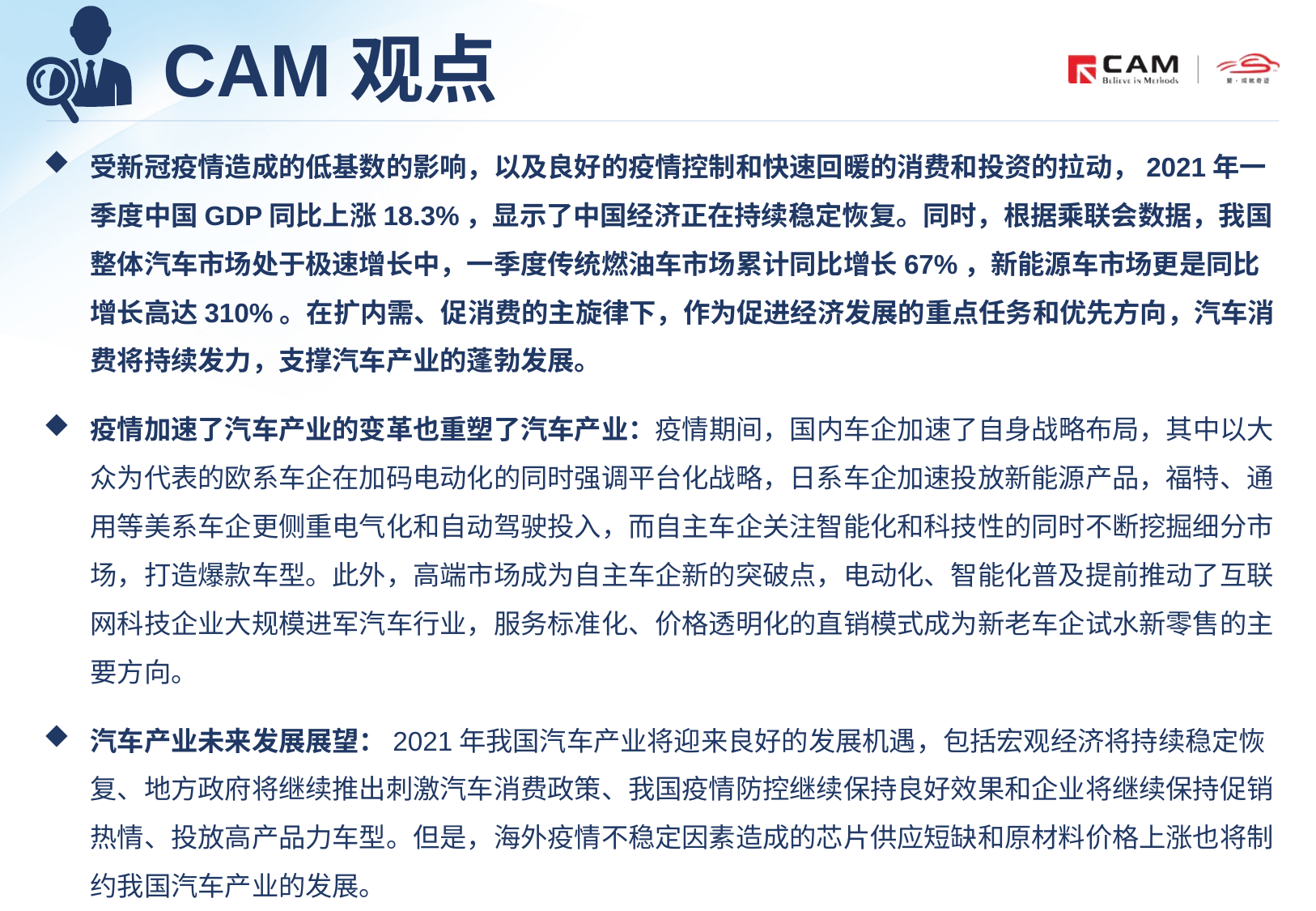

# CAM观点
受新冠疫情造成的低基数的影响，以及良好的疫情控制和快速回暖的消费和投资的拉动，2021年一季度中国GDP同比上涨18.3%，显示了中国经济正在持续稳定恢复。同时，根据乘联会数据，我国整体汽车市场处于极速增长中，一季度传统燃油车市场累计同比增长67%，新能源车市场更是同比增长高达310%。在扩内需、促消费的主旋律下，作为促进经济发展的重点任务和优先方向，汽车消费将持续发力，支撑汽车产业的蓬勃发展。
疫情加速了汽车产业的变革也重塑了汽车产业：疫情期间，国内车企加速了自身战略布局，其中以大众为代表的欧系车企在加码电动化的同时强调平台化战略，日系车企加速投放新能源产品，福特、通用等美系车企更侧重电气化和自动驾驶投入，而自主车企关注智能化和科技性的同时不断挖掘细分市场，打造爆款车型。此外，高端市场成为自主车企新的突破点，电动化、智能化普及提前推动了互联网科技企业大规模进军汽车行业，服务标准化、价格透明化的直销模式成为新老车企试水新零售的主要方向。
汽车产业未来发展展望：2021年我国汽车产业将迎来良好的发展机遇，包括宏观经济将持续稳定恢复、地方政府将继续推出刺激汽车消费政策、我国疫情防控继续保持良好效果和企业将继续保持促销热情、投放高产品力车型。但是，海外疫情不稳定因素造成的芯片供应短缺和原材料价格上涨也将制约我国汽车产业的发展。